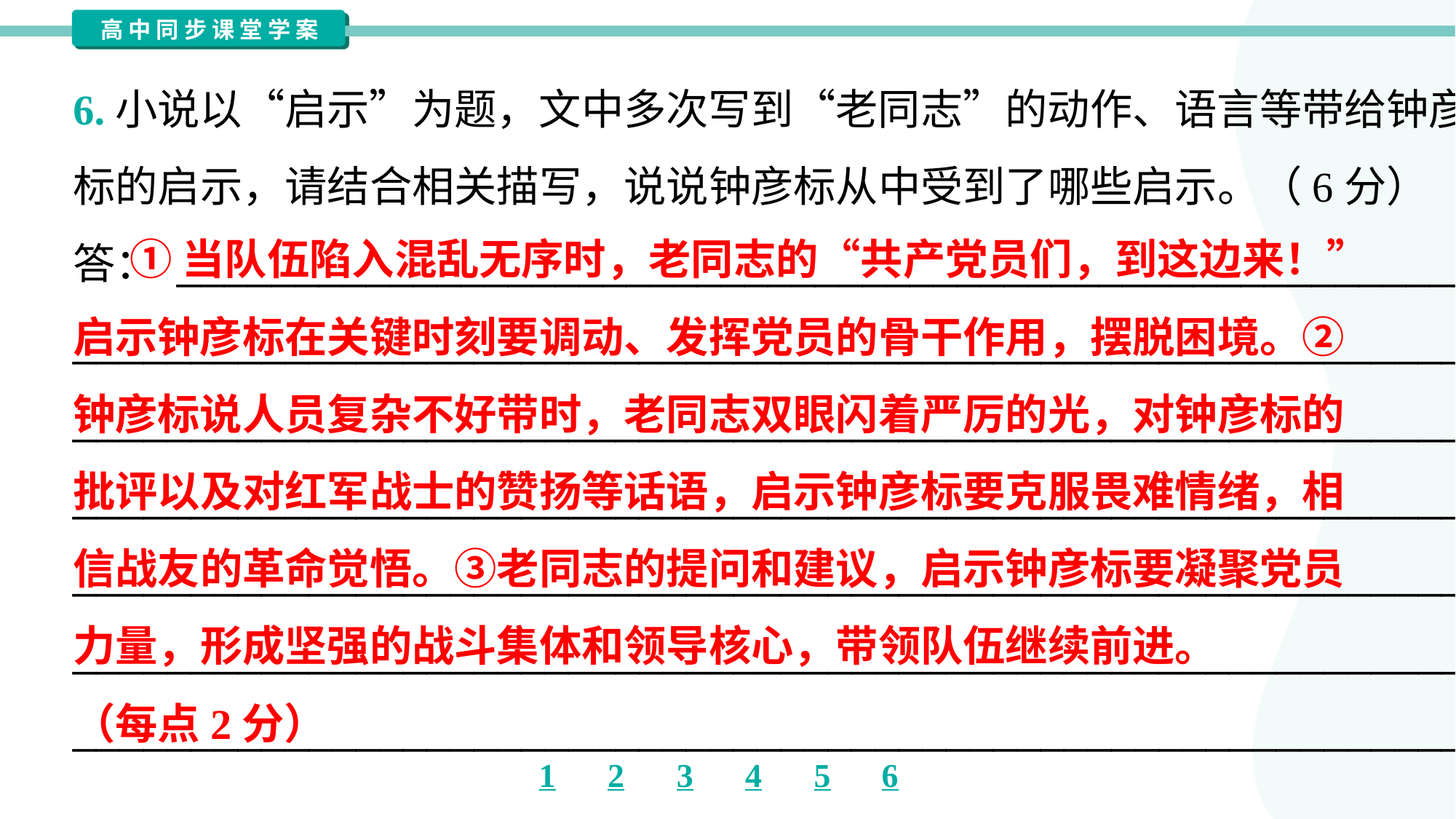

6.小说以“启示”为题，文中多次写到“老同志”的动作、语言等带给钟彦
标的启示，请结合相关描写，说说钟彦标从中受到了哪些启示。（6分）
答： ________________________________________________________
_____________________________________________________________
_____________________________________________________________
_____________________________________________________________
_____________________________________________________________
_____________________________________________________________
_____________________________________________________________
      ①当队伍陷入混乱无序时，老同志的“共产党员们，到这边来！”
启示钟彦标在关键时刻要调动、发挥党员的骨干作用，摆脱困境。②
钟彦标说人员复杂不好带时，老同志双眼闪着严厉的光，对钟彦标的
批评以及对红军战士的赞扬等话语，启示钟彦标要克服畏难情绪，相
信战友的革命觉悟。③老同志的提问和建议，启示钟彦标要凝聚党员
力量，形成坚强的战斗集体和领导核心，带领队伍继续前进。
（每点2分）